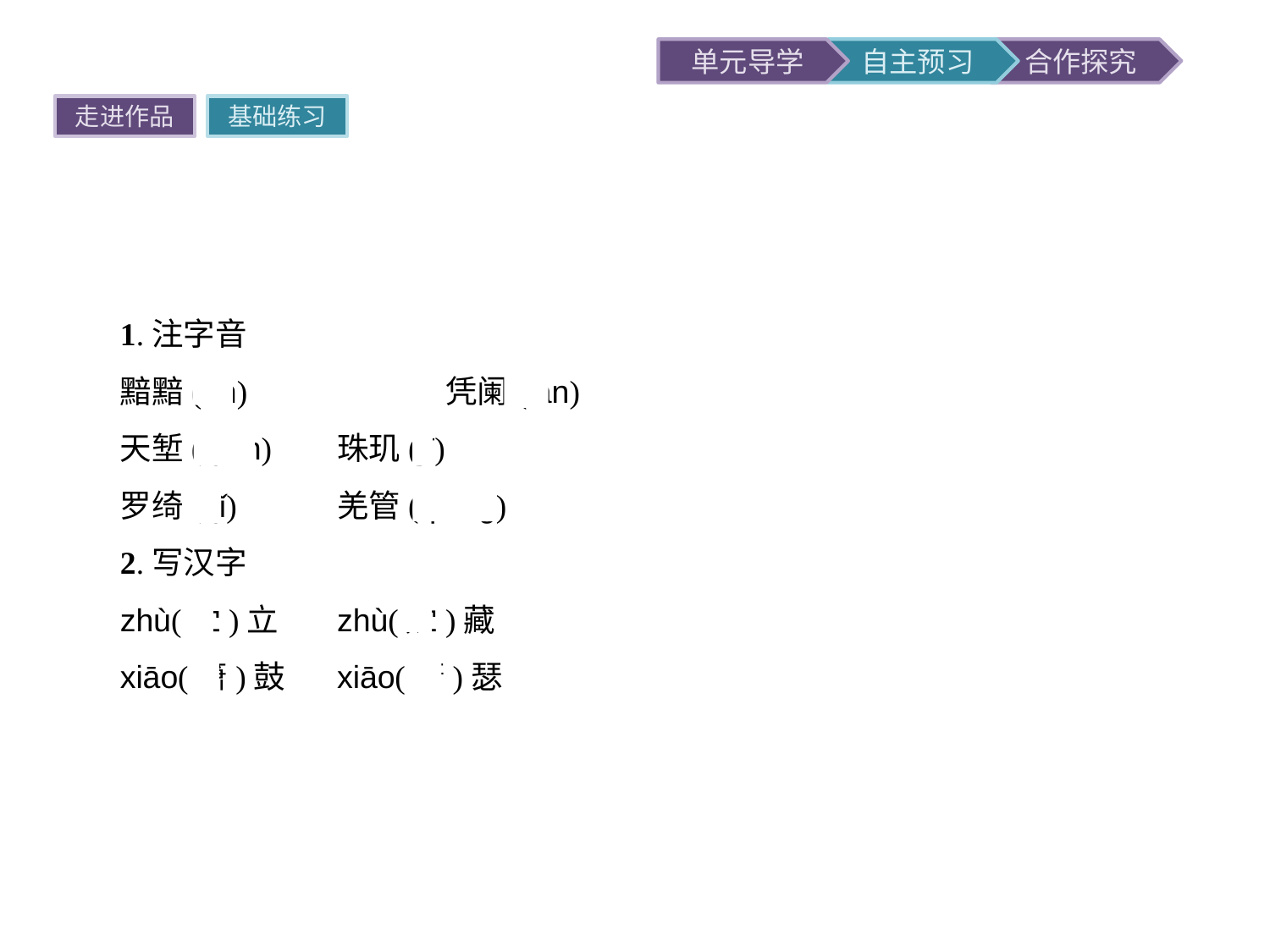

走进作品
基础练习
1.注字音
黯黯(àn)　　　　　　凭阑(lán)
天堑(qiàn)	珠玑(jī)
罗绮(qǐ)	羌管(qiāng)
2.写汉字
zhù(伫)立	zhù(贮)藏
xiāo(箫)鼓	xiāo(萧)瑟